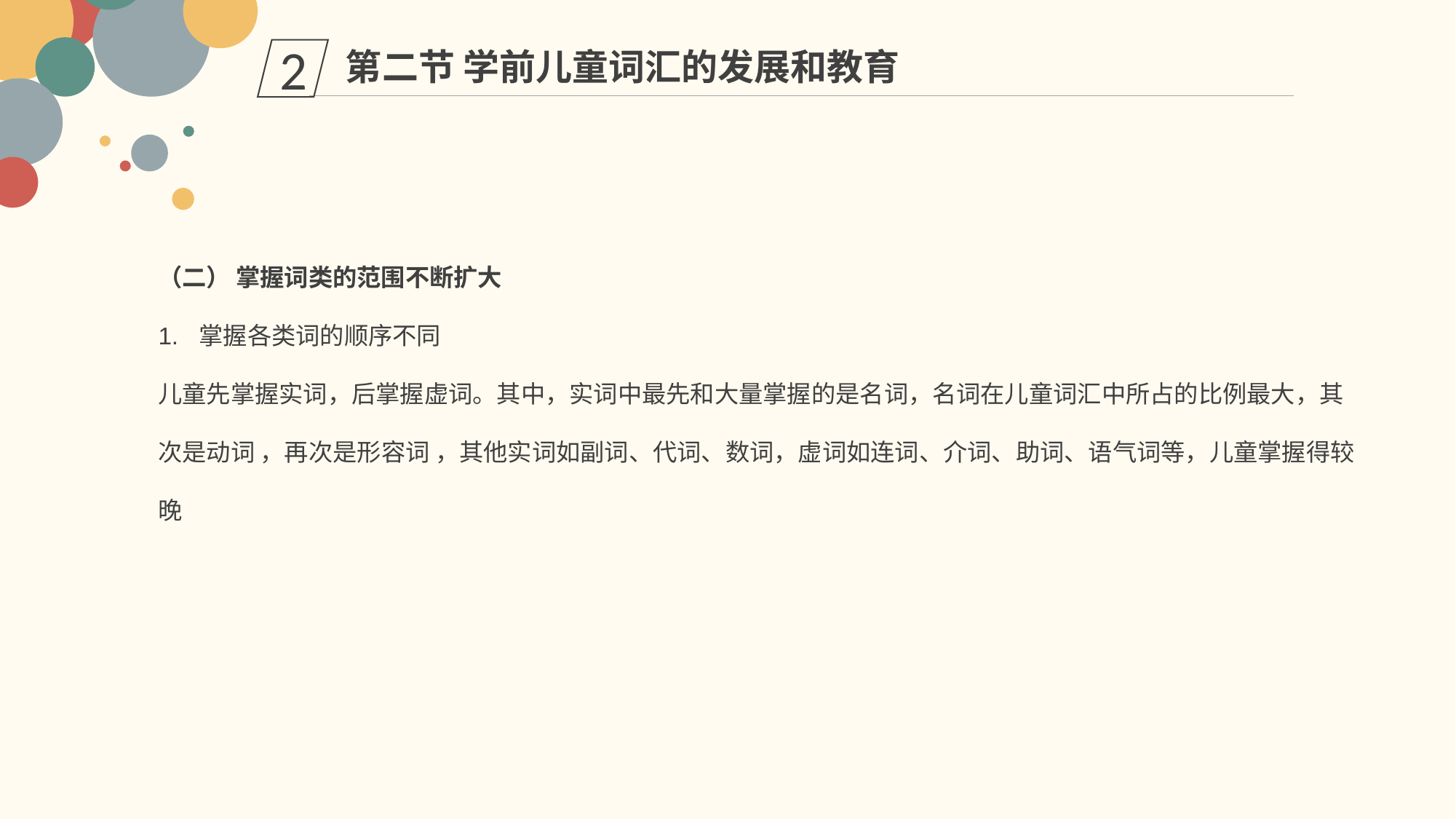

第二节 学前儿童词汇的发展和教育
2
（二） 掌握词类的范围不断扩大
掌握各类词的顺序不同
儿童先掌握实词，后掌握虚词。其中，实词中最先和大量掌握的是名词，名词在儿童词汇中所占的比例最大，其次是动词 ，再次是形容词 ，其他实词如副词、代词、数词，虚词如连词、介词、助词、语气词等，儿童掌握得较晚